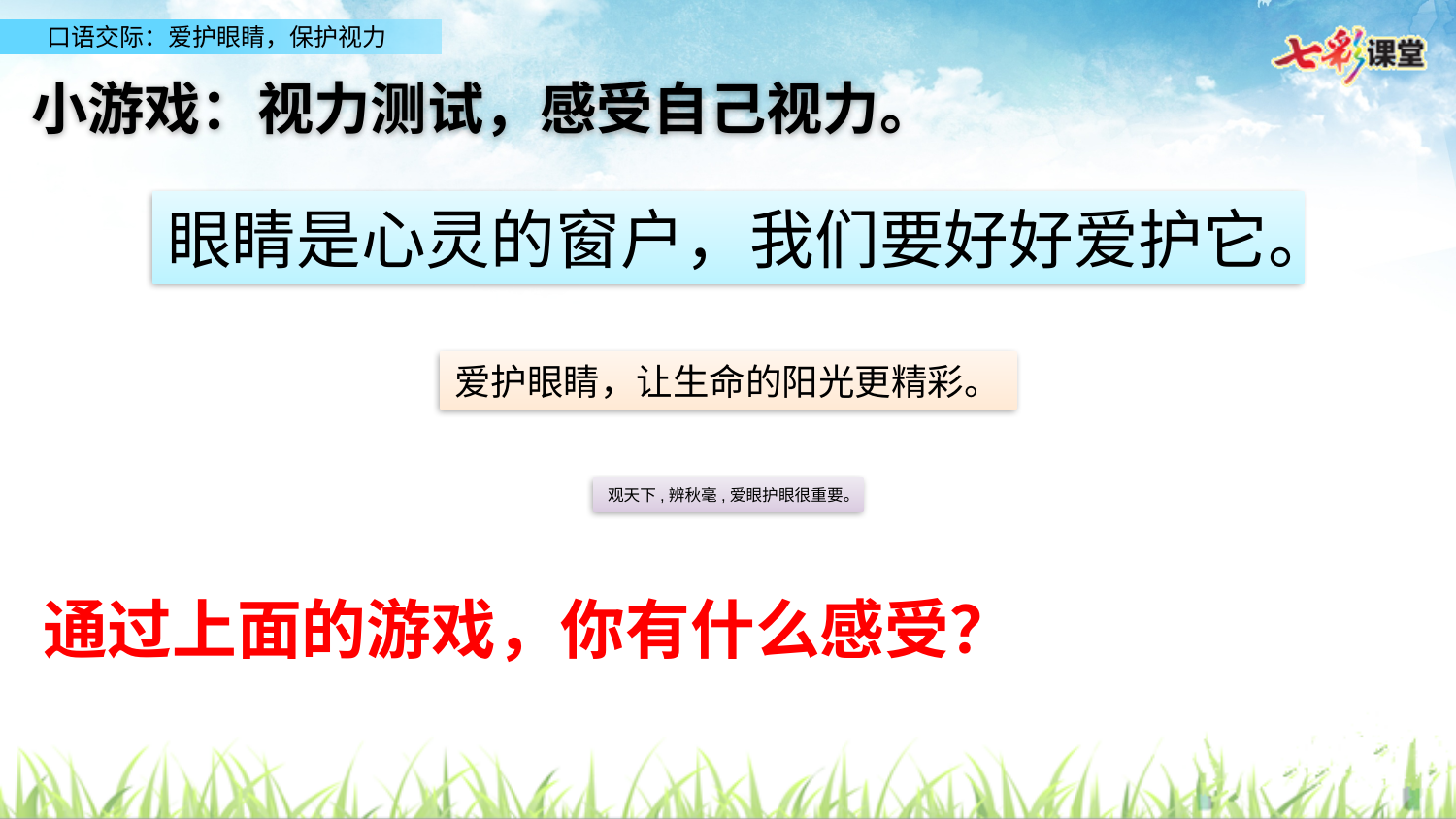

小游戏：视力测试，感受自己视力。
眼睛是心灵的窗户，我们要好好爱护它。
爱护眼睛，让生命的阳光更精彩。
观天下,辨秋毫,爱眼护眼很重要。
通过上面的游戏，你有什么感受？